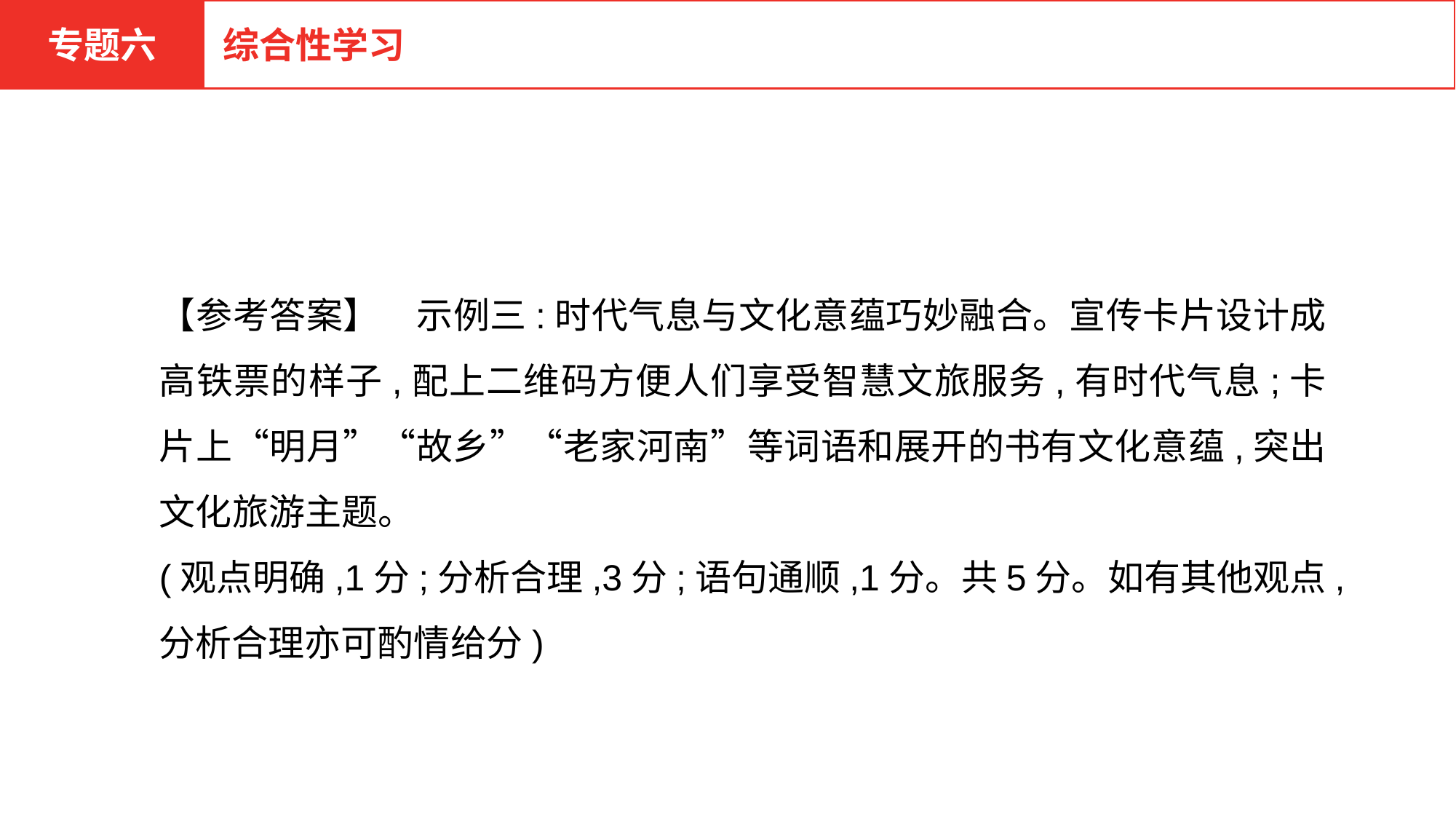

专题六
综合性学习
【参考答案】　示例三:时代气息与文化意蕴巧妙融合。宣传卡片设计成高铁票的样子,配上二维码方便人们享受智慧文旅服务,有时代气息;卡片上“明月”“故乡”“老家河南”等词语和展开的书有文化意蕴,突出文化旅游主题。
(观点明确,1分;分析合理,3分;语句通顺,1分。共5分。如有其他观点,分析合理亦可酌情给分)